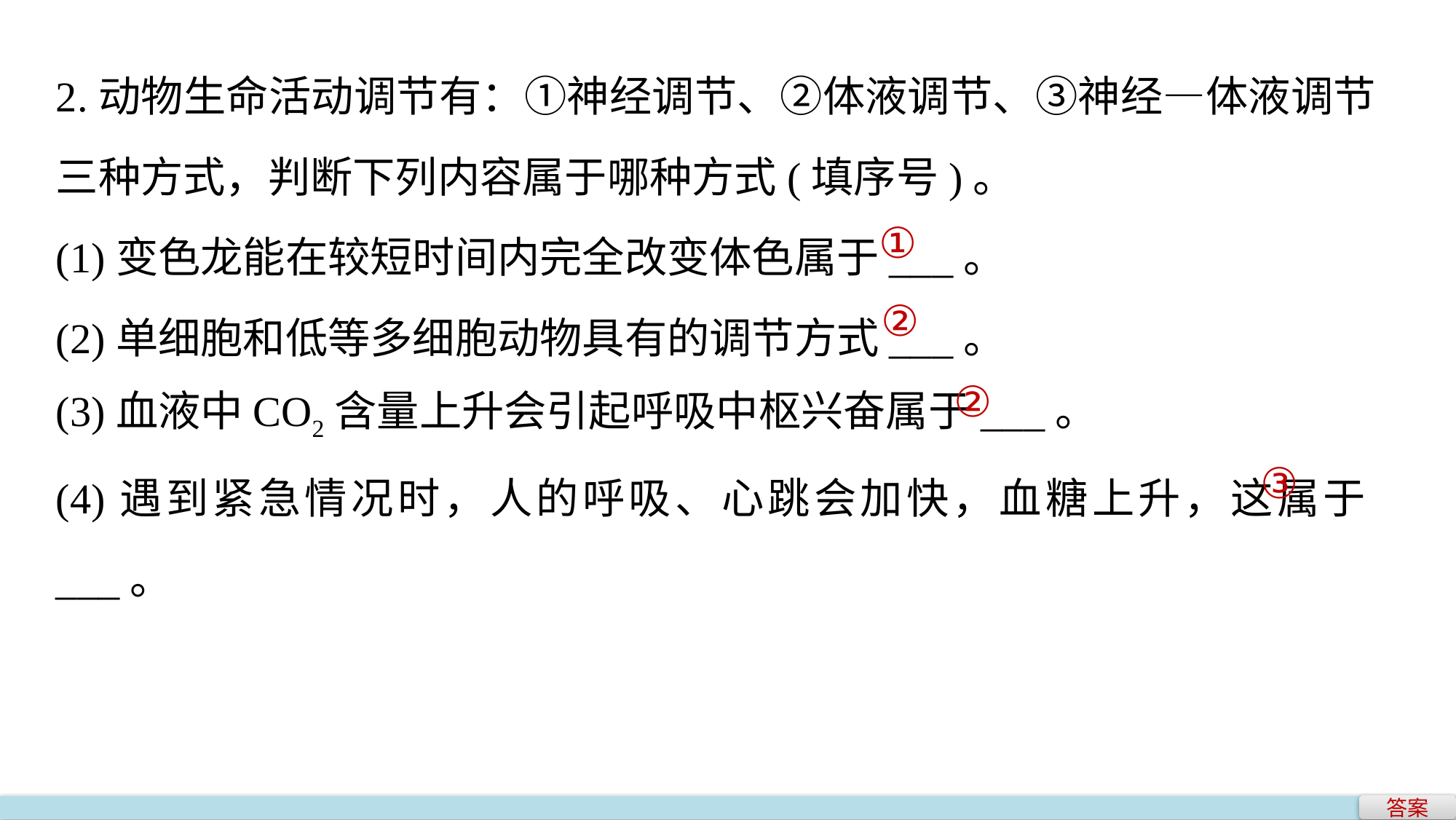

2.动物生命活动调节有：①神经调节、②体液调节、③神经—体液调节三种方式，判断下列内容属于哪种方式(填序号)。
(1)变色龙能在较短时间内完全改变体色属于___。
(2)单细胞和低等多细胞动物具有的调节方式___。
(3)血液中CO2含量上升会引起呼吸中枢兴奋属于___。
(4)遇到紧急情况时，人的呼吸、心跳会加快，血糖上升，这属于___。
①
②
②
③
答案